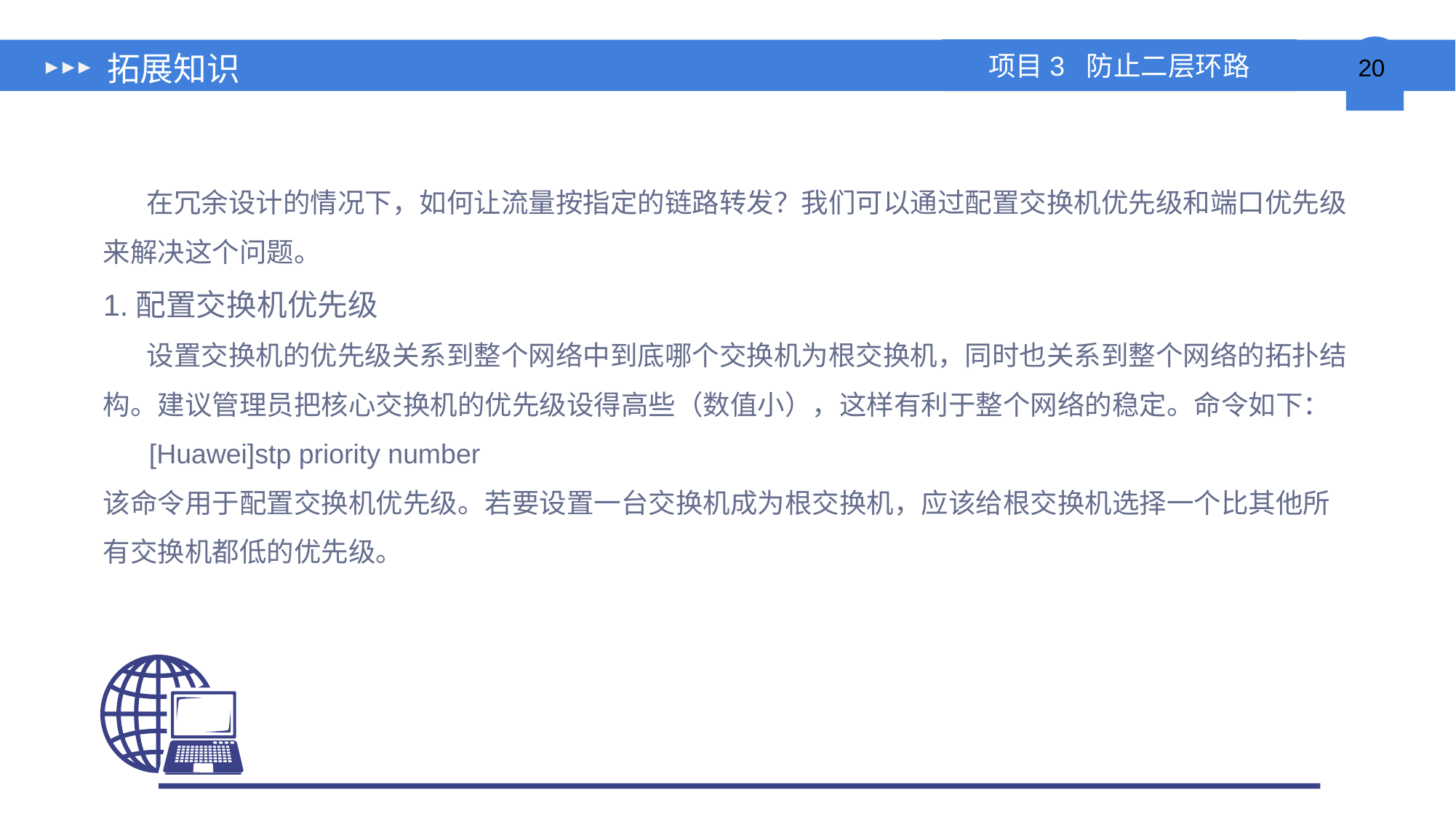

# 拓展知识
      在冗余设计的情况下，如何让流量按指定的链路转发？我们可以通过配置交换机优先级和端口优先级来解决这个问题。
1.配置交换机优先级
      设置交换机的优先级关系到整个网络中到底哪个交换机为根交换机，同时也关系到整个网络的拓扑结构。建议管理员把核心交换机的优先级设得高些（数值小），这样有利于整个网络的稳定。命令如下：
      [Huawei]stp priority number
该命令用于配置交换机优先级。若要设置一台交换机成为根交换机，应该给根交换机选择一个比其他所有交换机都低的优先级。